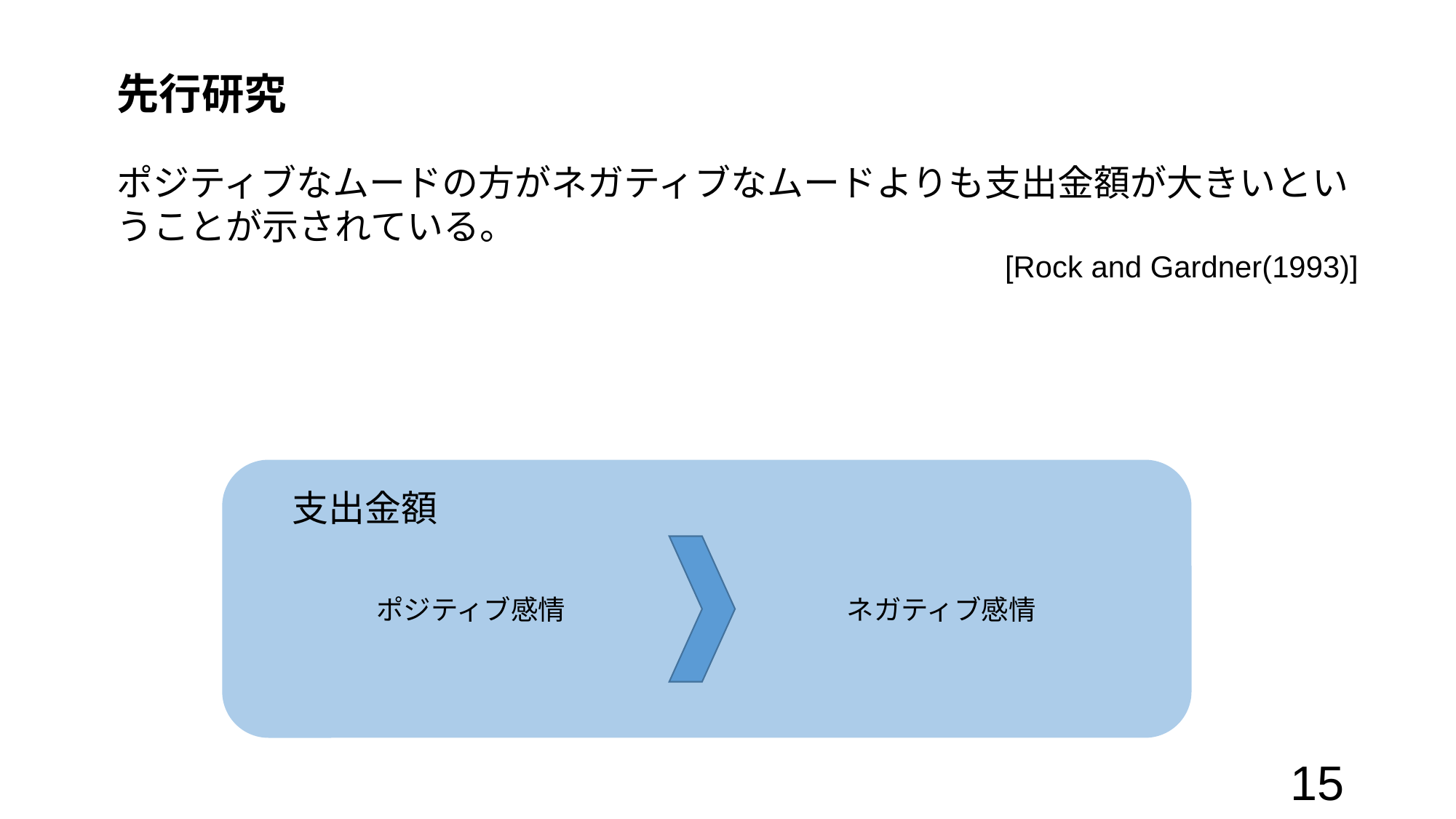

先行研究
ポジティブなムードの方がネガティブなムードよりも支出金額が大きいということが示されている。
[Rock and Gardner(1993)]

支出金額

ポジティブ感情
ネガティブ感情
15